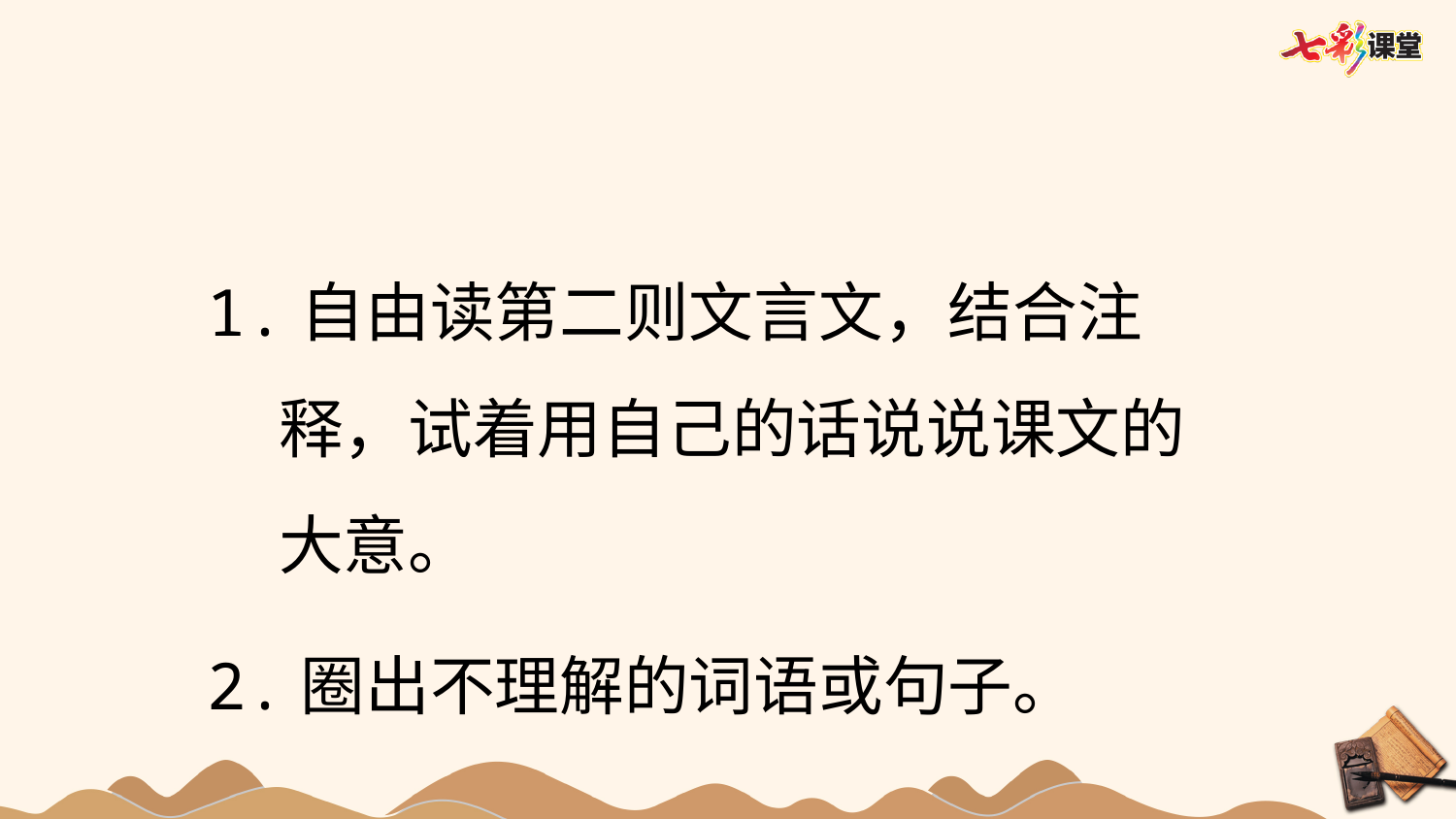

1.自由读第二则文言文，结合注释，试着用自己的话说说课文的大意。
2.圈出不理解的词语或句子。